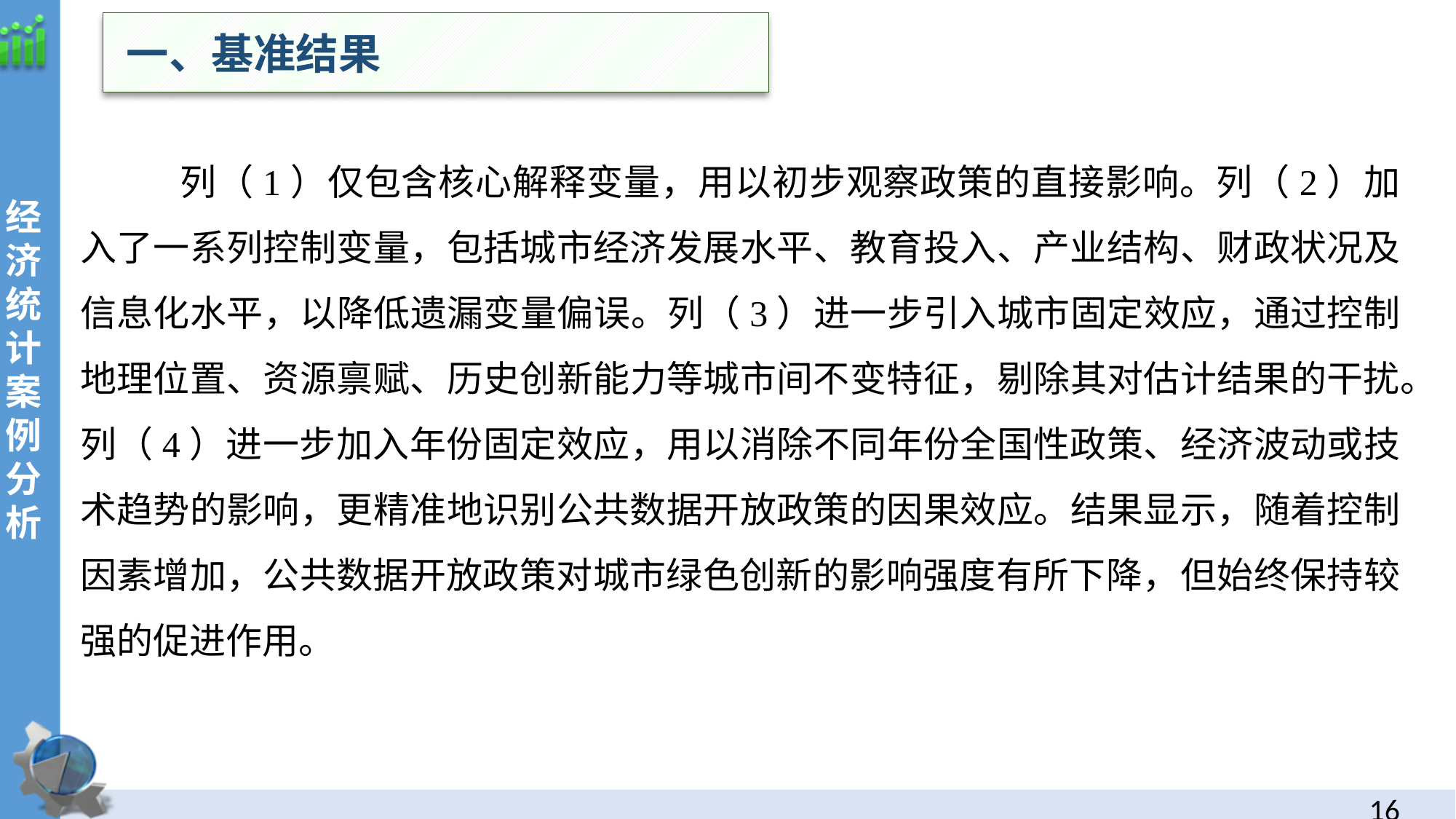

一、基准结果
经
济统计案例分析
  列（1）仅包含核心解释变量，用以初步观察政策的直接影响。列（2）加入了一系列控制变量，包括城市经济发展水平、教育投入、产业结构、财政状况及信息化水平，以降低遗漏变量偏误。列（3）进一步引入城市固定效应，通过控制地理位置、资源禀赋、历史创新能力等城市间不变特征，剔除其对估计结果的干扰。列（4）进一步加入年份固定效应，用以消除不同年份全国性政策、经济波动或技术趋势的影响，更精准地识别公共数据开放政策的因果效应。结果显示，随着控制因素增加，公共数据开放政策对城市绿色创新的影响强度有所下降，但始终保持较强的促进作用。

16